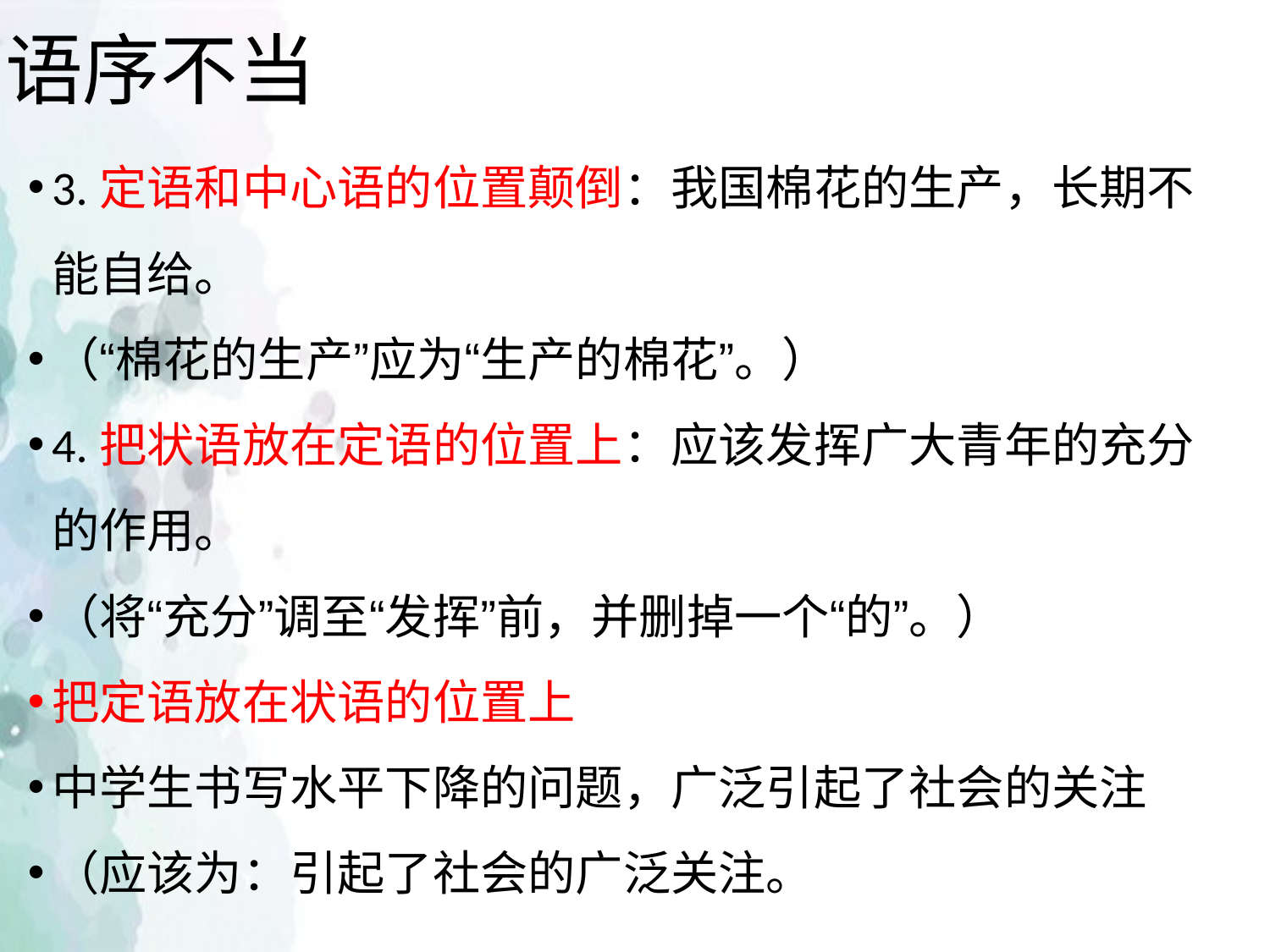

# 语序不当
3.定语和中心语的位置颠倒：我国棉花的生产，长期不能自给。
（“棉花的生产”应为“生产的棉花”。）
4.把状语放在定语的位置上：应该发挥广大青年的充分的作用。
（将“充分”调至“发挥”前，并删掉一个“的”。）
把定语放在状语的位置上
中学生书写水平下降的问题，广泛引起了社会的关注
（应该为：引起了社会的广泛关注。